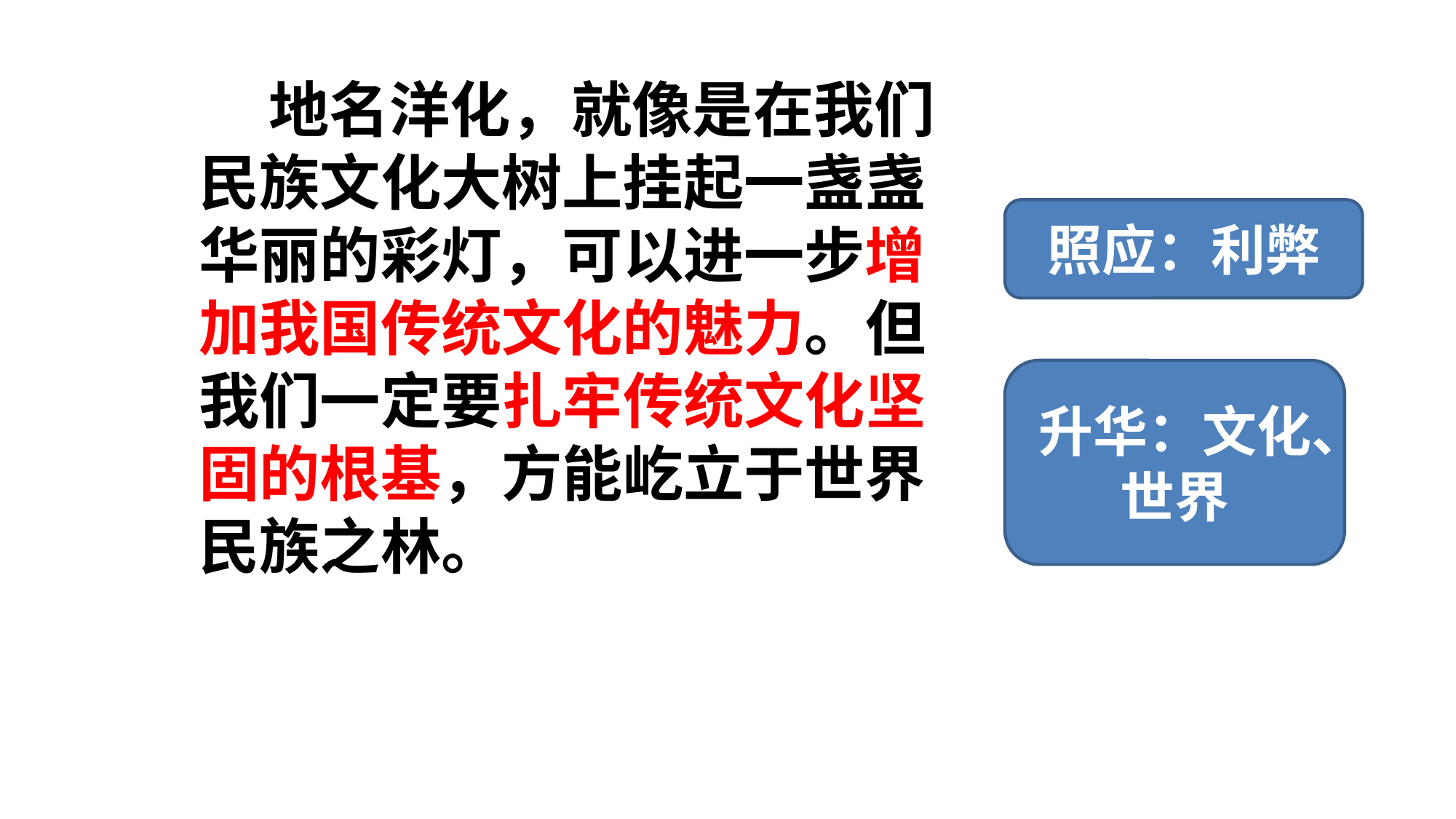

地名洋化，就像是在我们民族文化大树上挂起一盏盏华丽的彩灯，可以进一步增加我国传统文化的魅力。但我们一定要扎牢传统文化坚固的根基，方能屹立于世界民族之林。
照应：利弊
升华：文化、世界